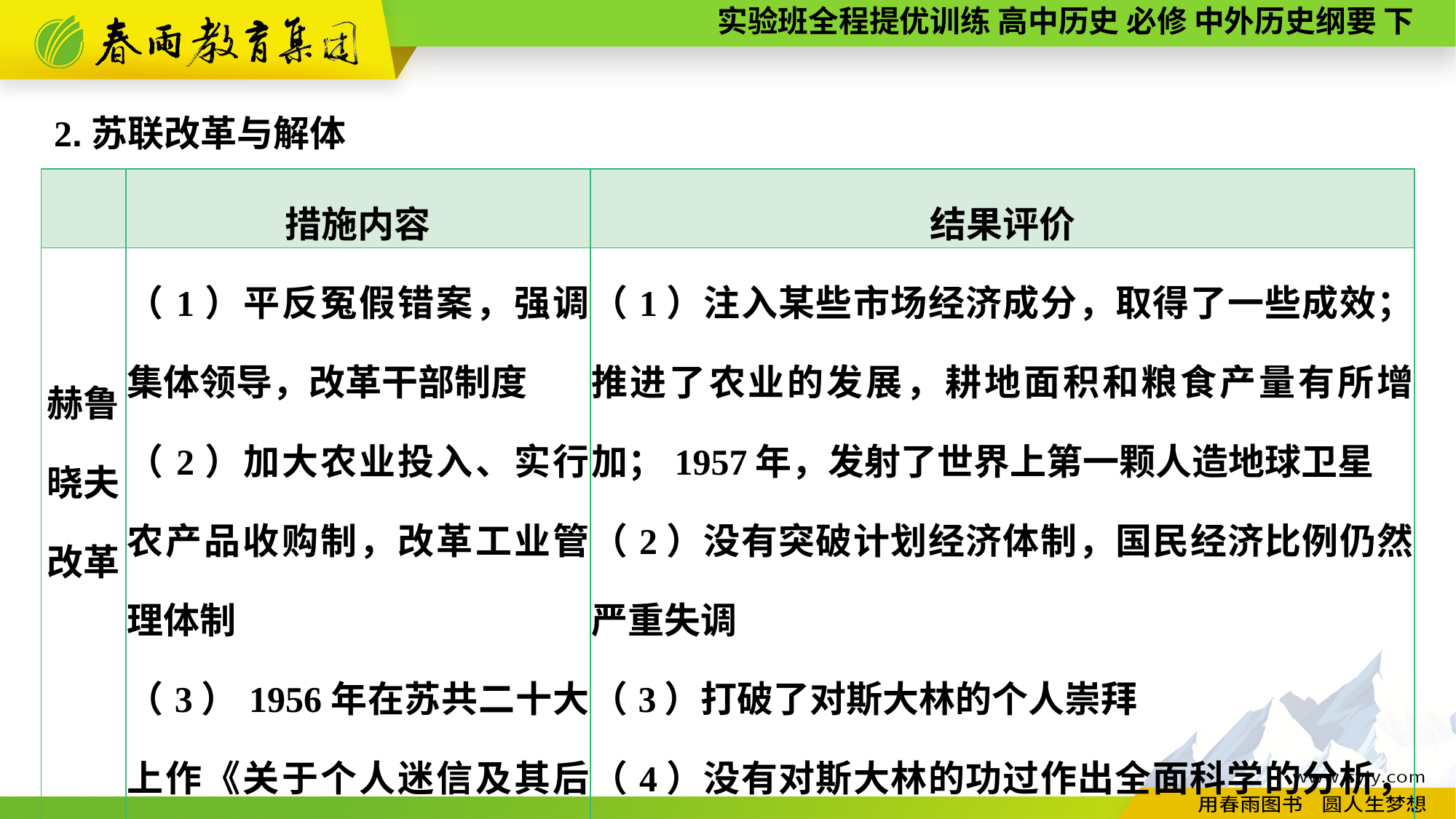

2.苏联改革与解体
|  | 措施内容 | 结果评价 |
| --- | --- | --- |
| 赫鲁晓夫改革 | （1）平反冤假错案，强调集体领导，改革干部制度 （2）加大农业投入、实行农产品收购制，改革工业管理体制 （3）1956年在苏共二十大上作《关于个人迷信及其后果》的秘密报告 | （1）注入某些市场经济成分，取得了一些成效；推进了农业的发展，耕地面积和粮食产量有所增加；1957年，发射了世界上第一颗人造地球卫星 （2）没有突破计划经济体制，国民经济比例仍然严重失调 （3）打破了对斯大林的个人崇拜 （4）没有对斯大林的功过作出全面科学的分析，造成严重的后遗症 |